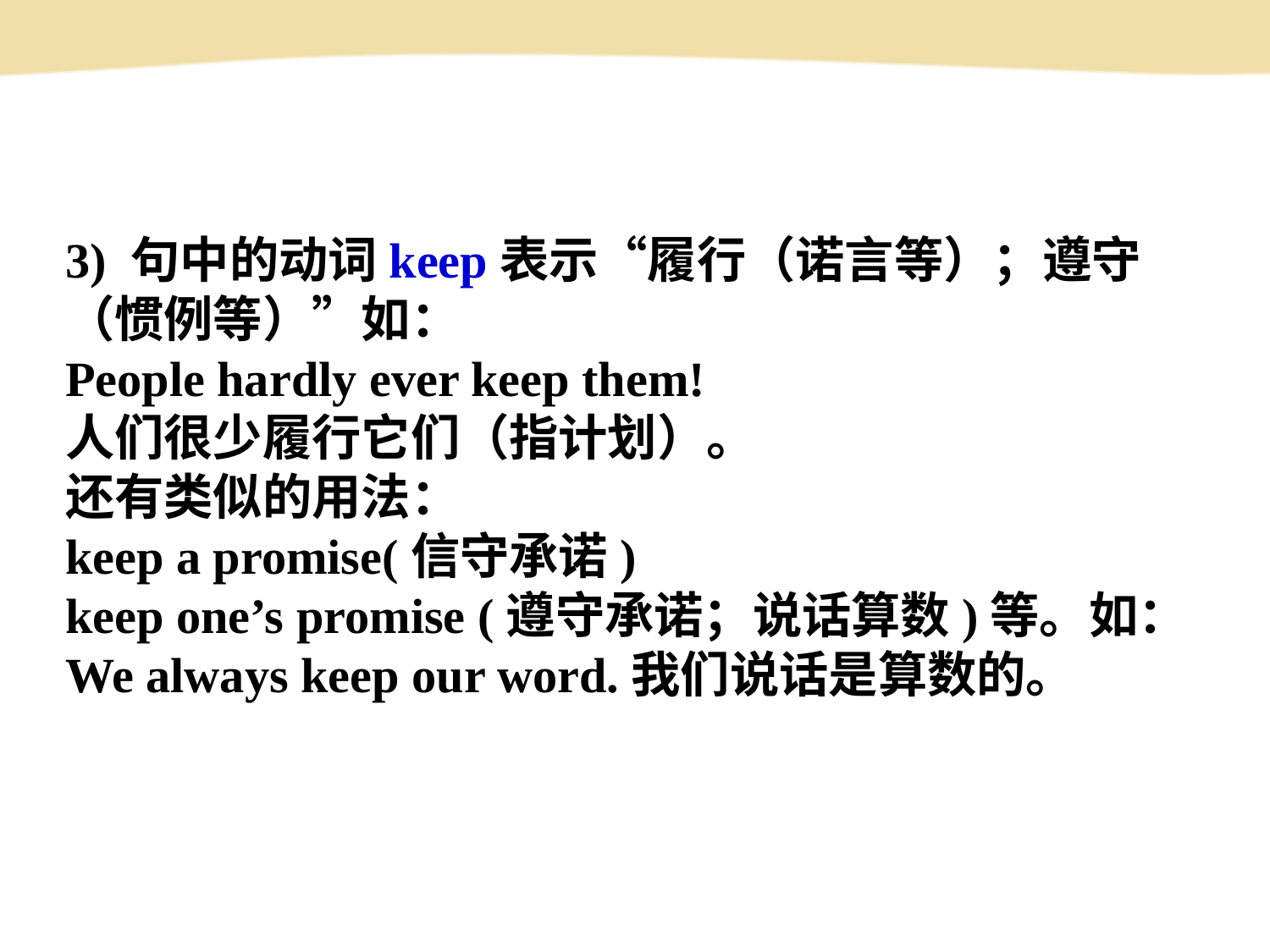

3) 句中的动词keep表示“履行（诺言等）；遵守（惯例等）”如：
People hardly ever keep them!
人们很少履行它们（指计划）。
还有类似的用法：
keep a promise(信守承诺)
keep one’s promise (遵守承诺；说话算数)等。如：
We always keep our word.我们说话是算数的。